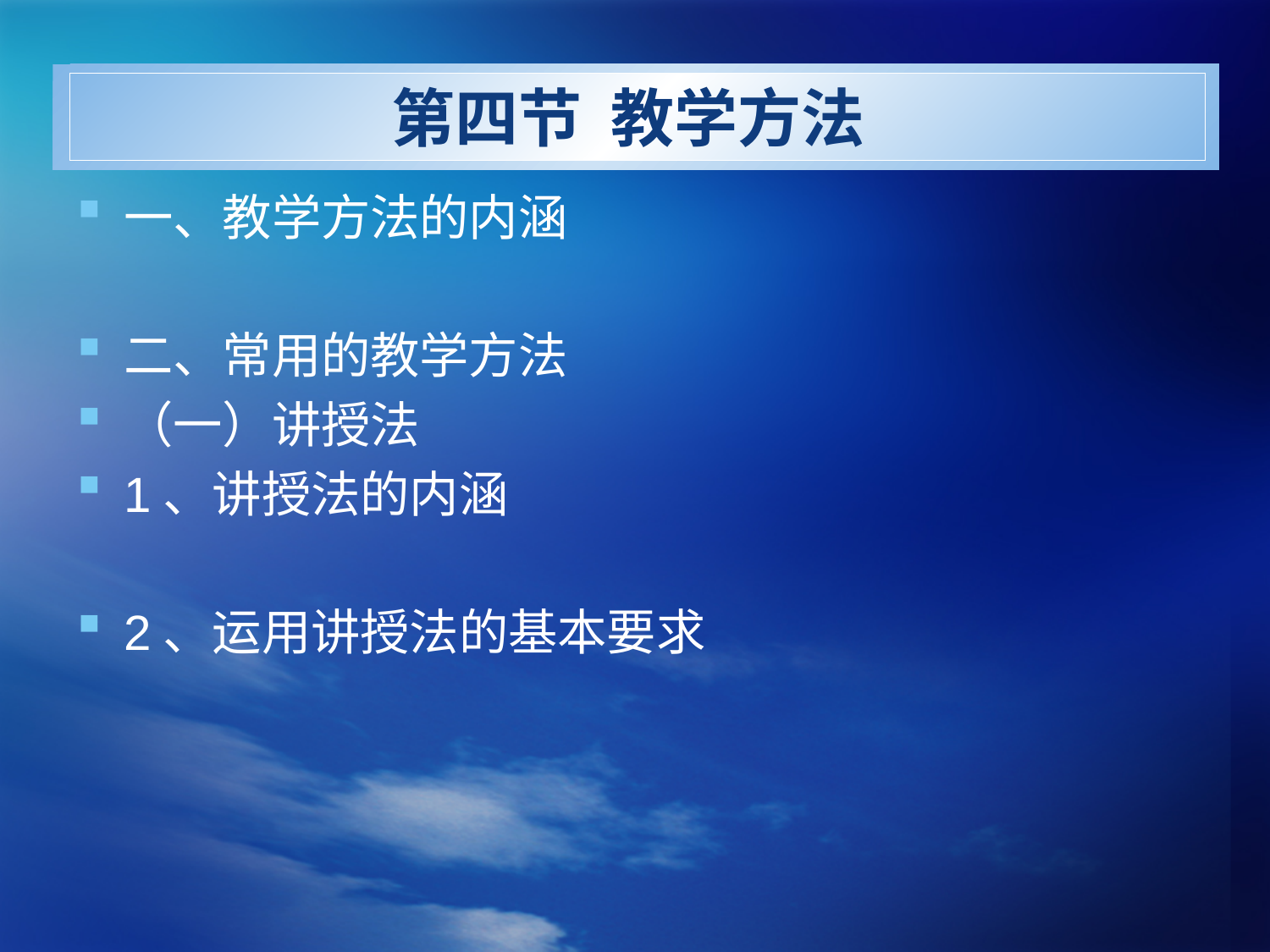

# 第四节  教学方法
一、教学方法的内涵

二、常用的教学方法
（一）讲授法
1、讲授法的内涵

2、运用讲授法的基本要求